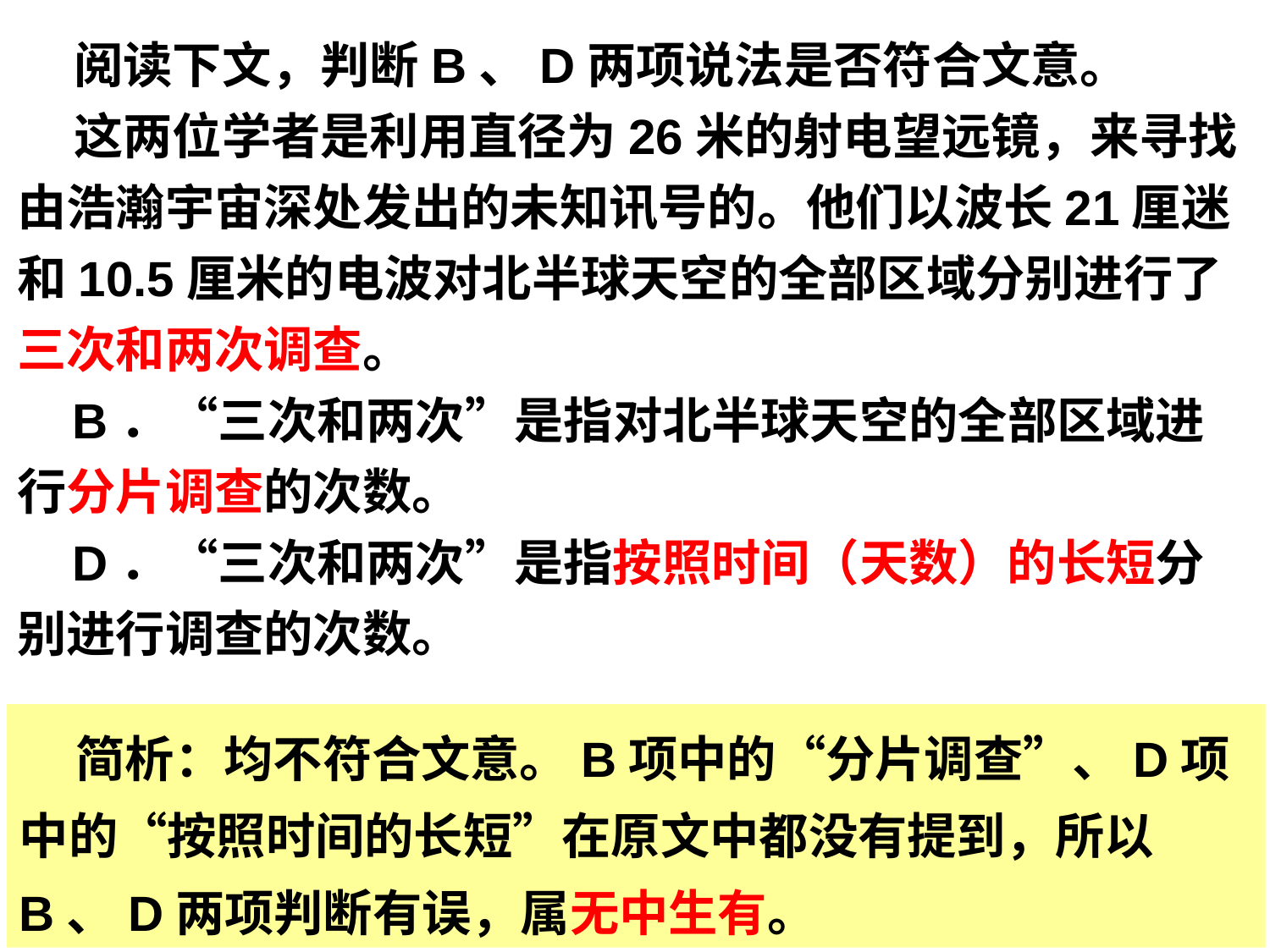

阅读下文，判断B、D两项说法是否符合文意。
    这两位学者是利用直径为26米的射电望远镜，来寻找由浩瀚宇宙深处发出的未知讯号的。他们以波长21厘迷和10.5厘米的电波对北半球天空的全部区域分别进行了三次和两次调查。
    B．“三次和两次”是指对北半球天空的全部区域进行分片调查的次数。
    D．“三次和两次”是指按照时间（天数）的长短分别进行调查的次数。
    简析：均不符合文意。B项中的“分片调查”、D项中的“按照时间的长短”在原文中都没有提到，所以B、D两项判断有误，属无中生有。